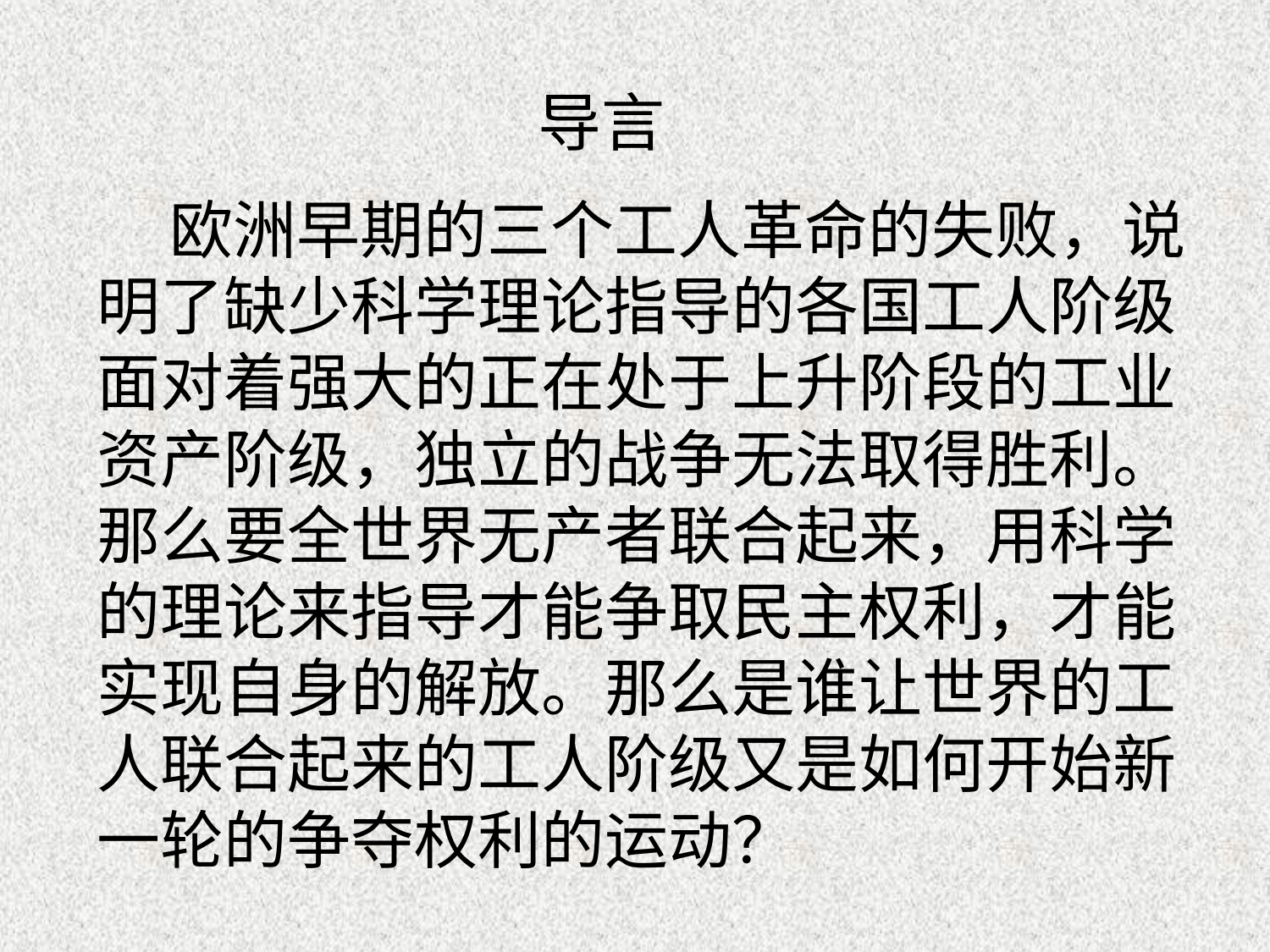

导言
    欧洲早期的三个工人革命的失败，说明了缺少科学理论指导的各国工人阶级面对着强大的正在处于上升阶段的工业资产阶级，独立的战争无法取得胜利。那么要全世界无产者联合起来，用科学的理论来指导才能争取民主权利，才能实现自身的解放。那么是谁让世界的工人联合起来的工人阶级又是如何开始新一轮的争夺权利的运动？